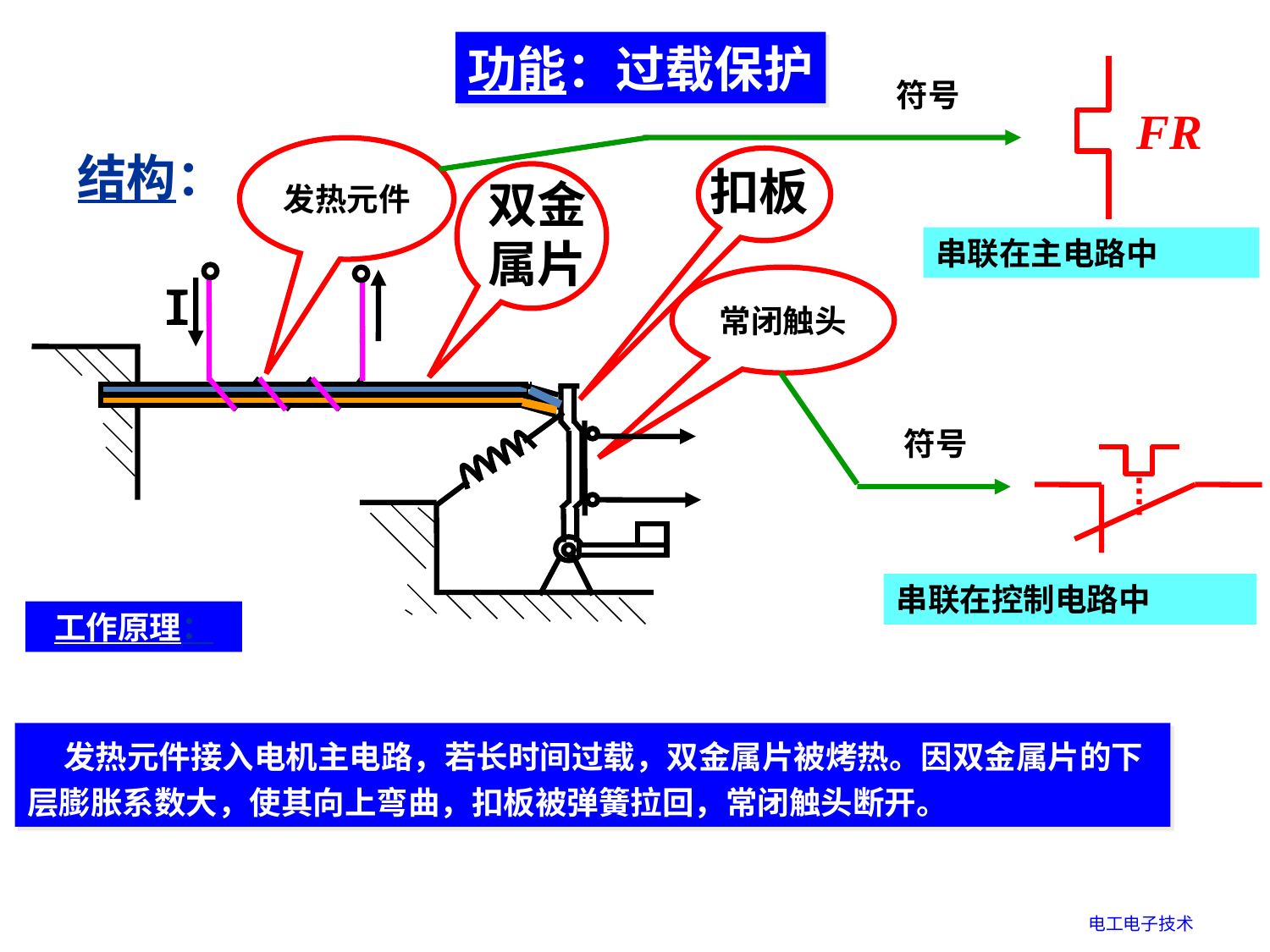

功能：过载保护

FR
符号

发热元件
结构：

扣板

双金
属片
串联在主电路中

I

常闭触头

符号

串联在控制电路中
工作原理：
    发热元件接入电机主电路，若长时间过载，双金属片被烤热。因双金属片的下层膨胀系数大，使其向上弯曲，扣板被弹簧拉回，常闭触头断开。
电工电子技术